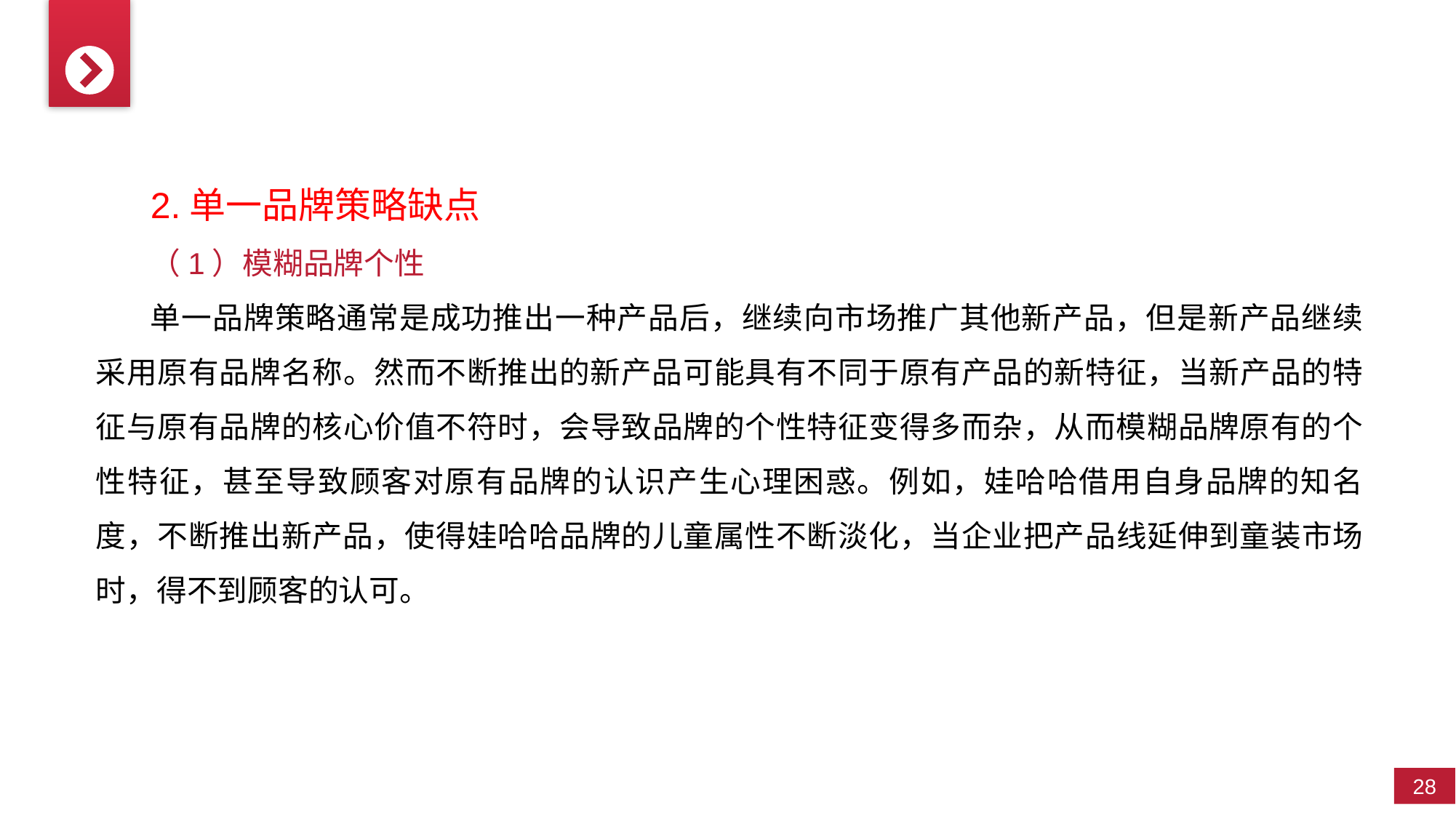

2.单一品牌策略缺点
（1）模糊品牌个性
单一品牌策略通常是成功推出一种产品后，继续向市场推广其他新产品，但是新产品继续采用原有品牌名称。然而不断推出的新产品可能具有不同于原有产品的新特征，当新产品的特征与原有品牌的核心价值不符时，会导致品牌的个性特征变得多而杂，从而模糊品牌原有的个性特征，甚至导致顾客对原有品牌的认识产生心理困惑。例如，娃哈哈借用自身品牌的知名度，不断推出新产品，使得娃哈哈品牌的儿童属性不断淡化，当企业把产品线延伸到童装市场时，得不到顾客的认可。